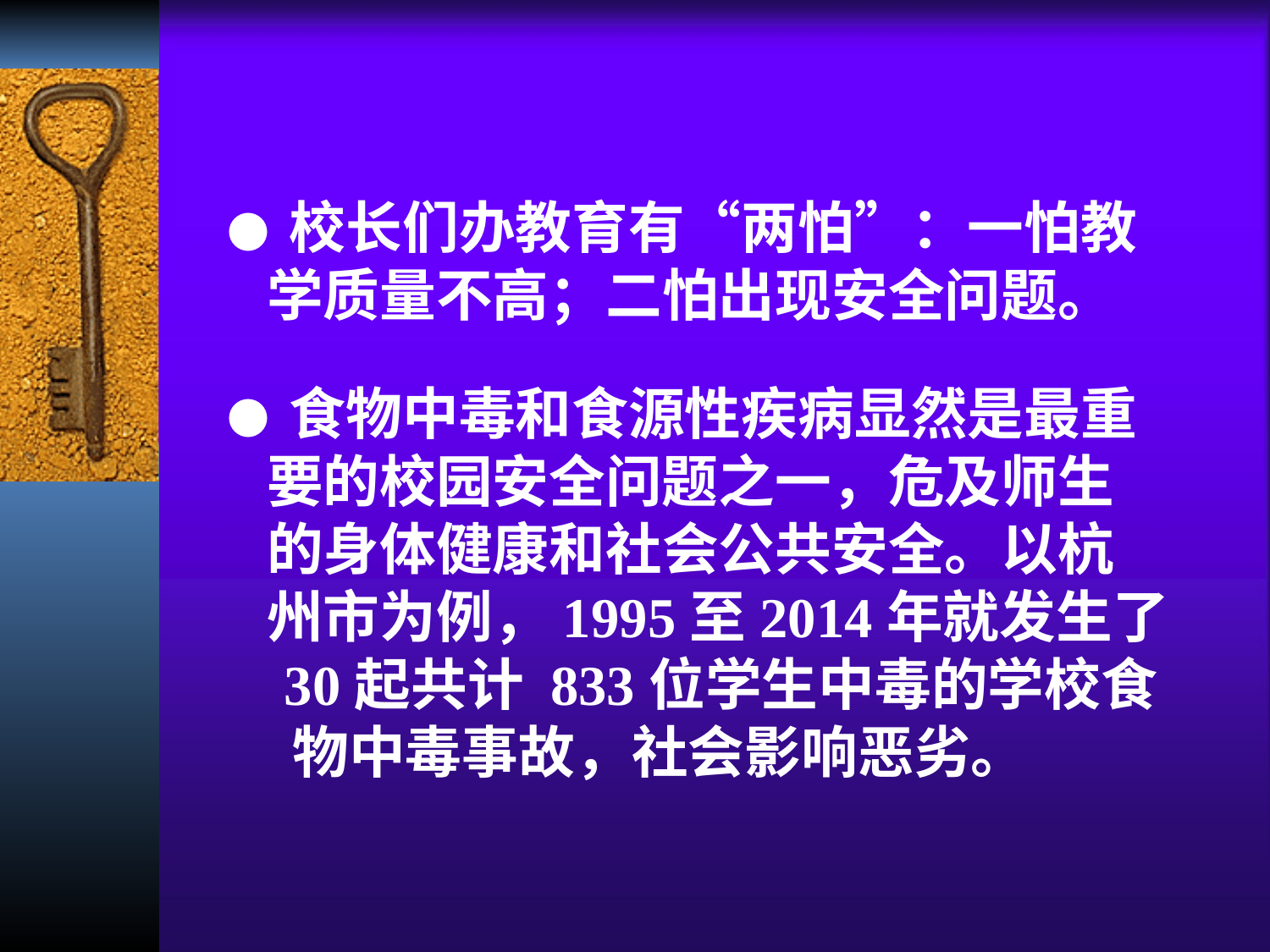

● 校长们办教育有“两怕”：一怕教
  学质量不高；二怕出现安全问题。

● 食物中毒和食源性疾病显然是最重
  要的校园安全问题之一，危及师生
  的身体健康和社会公共安全。以杭
  州市为例，1995至2014年就发生了
    30起共计 833位学生中毒的学校食
    物中毒事故，社会影响恶劣。